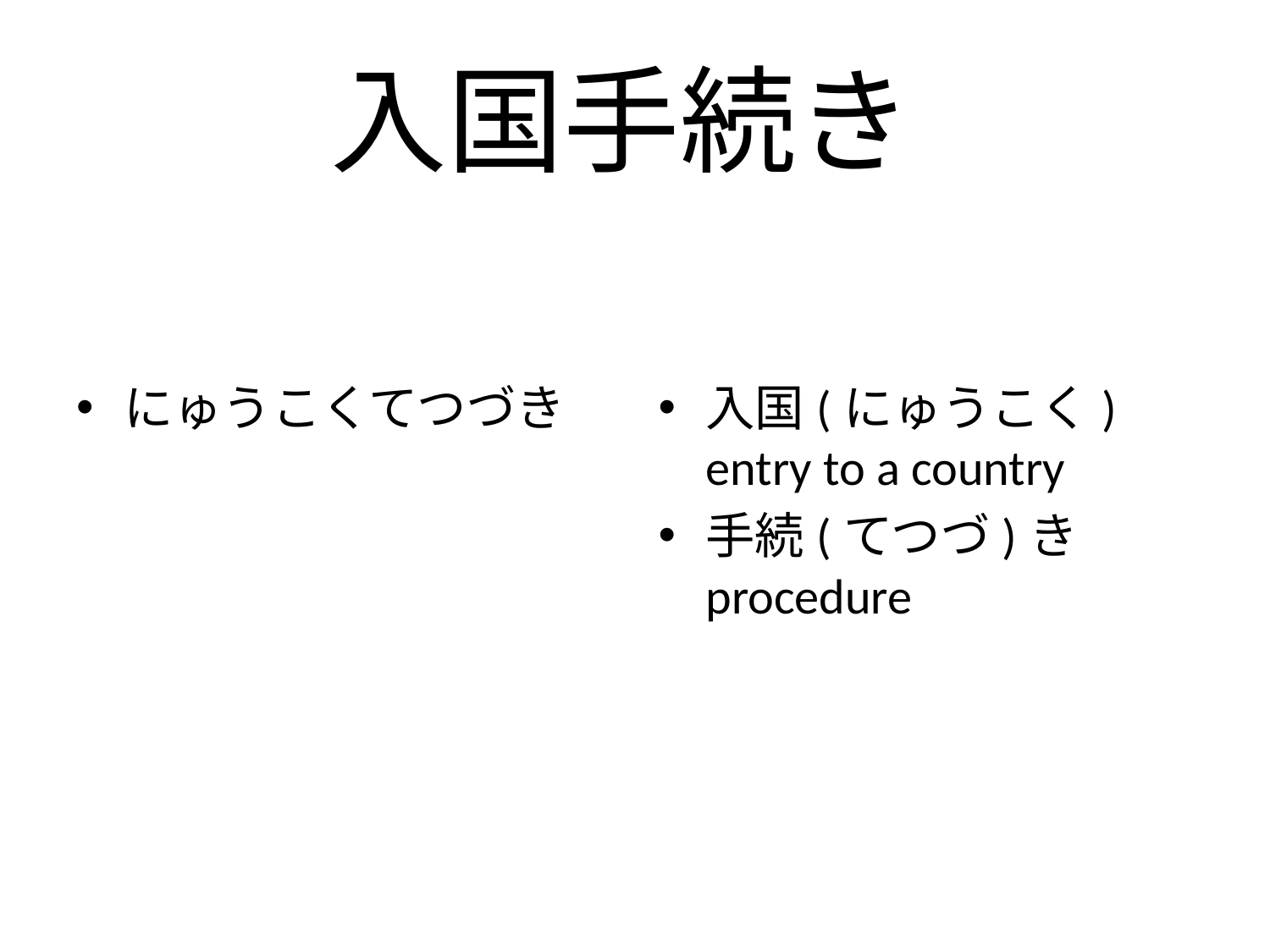

# 入国手続き
にゅうこくてつづき
入国(にゅうこく)　entry to a country
手続(てつづ)き procedure